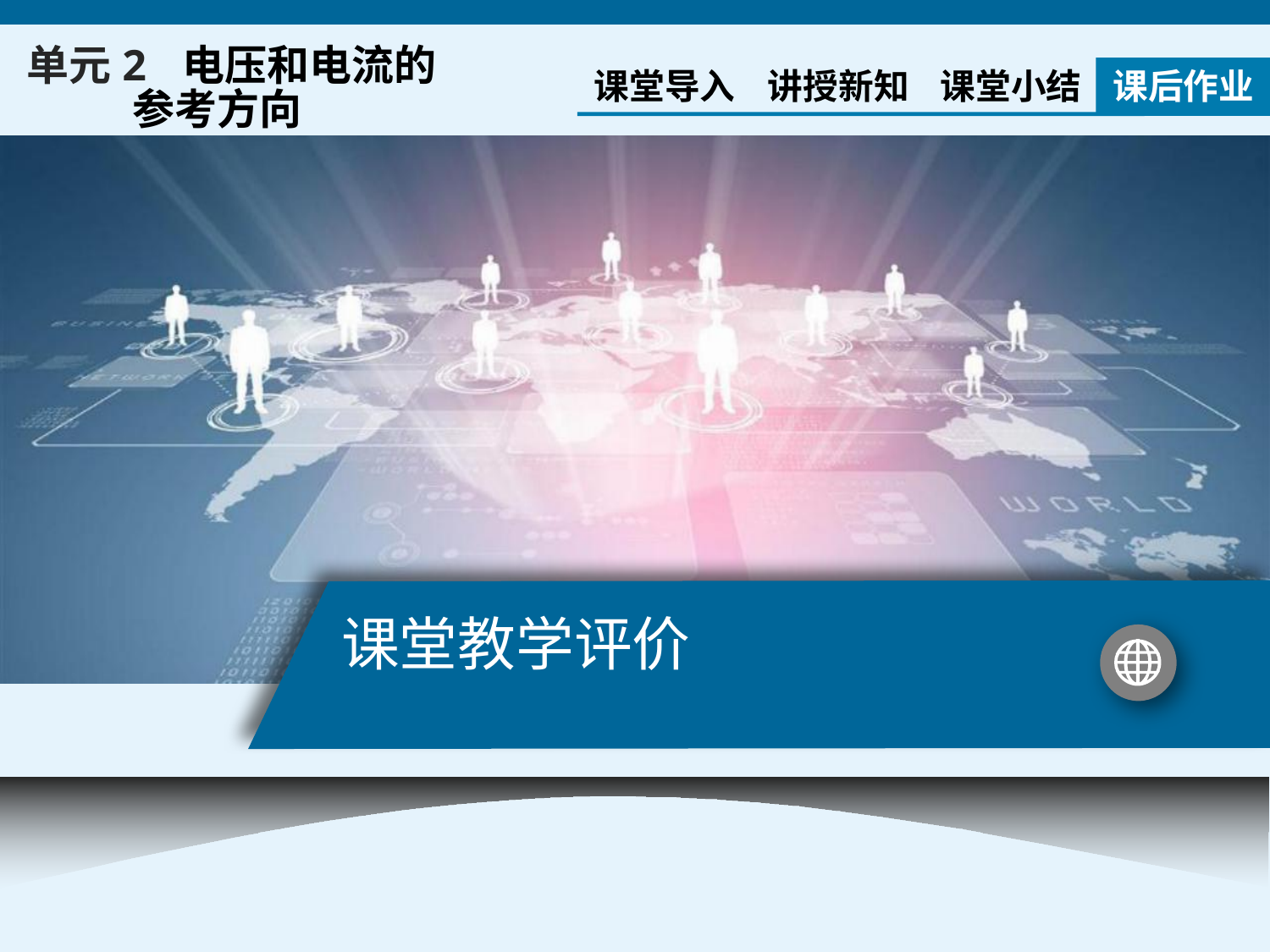

单元2 电压和电流的
          参考方向
课堂导入
讲授新知
课堂小结
课后作业
# 课堂教学评价